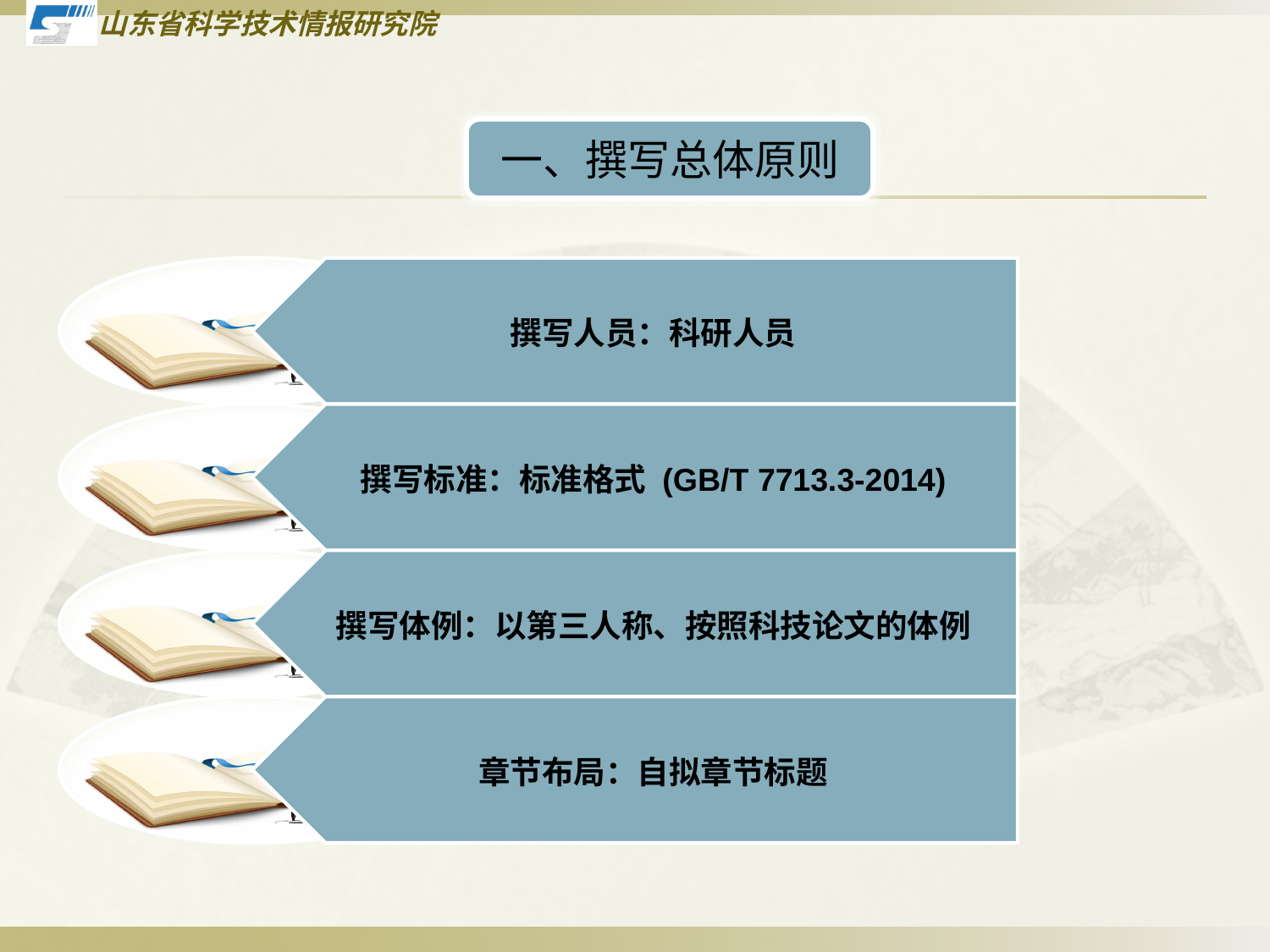

一、撰写总体原则
撰写人员：科研人员
撰写标准：标准格式 (GB/T 7713.3-2014)
撰写体例：以第三人称、按照科技论文的体例
章节布局：自拟章节标题